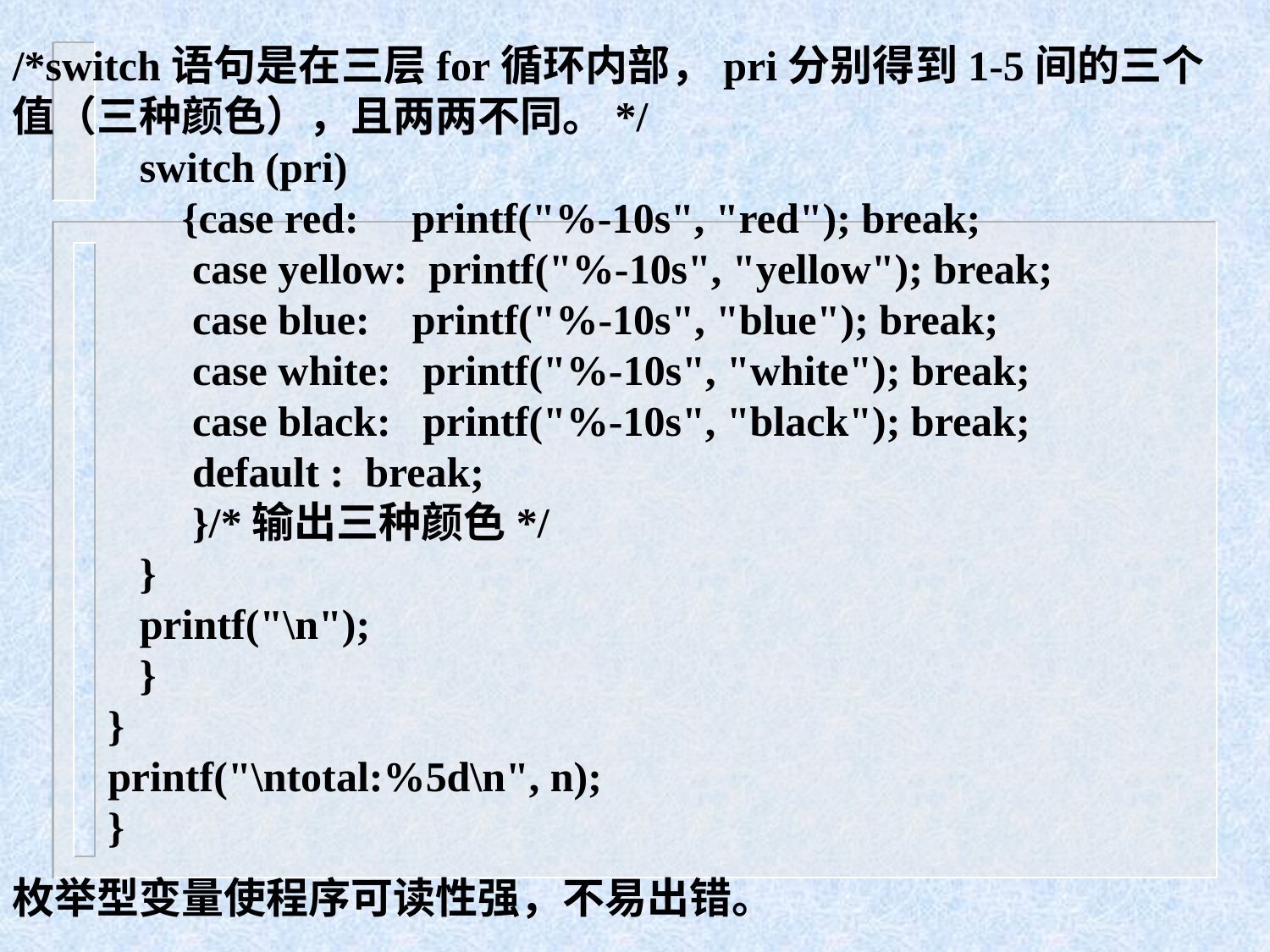

/*switch语句是在三层for循环内部，pri分别得到1-5间的三个值（三种颜色），且两两不同。*/
            switch (pri)
                {case red:     printf("%-10s", "red"); break;
                 case yellow:  printf("%-10s", "yellow"); break;
                 case blue:    printf("%-10s", "blue"); break;
                 case white:   printf("%-10s", "white"); break;
                 case black:   printf("%-10s", "black"); break;
                 default :  break;
                 }/*输出三种颜色*/
            }
            printf("\n");
            }
         }
         printf("\ntotal:%5d\n", n);
         }
枚举型变量使程序可读性强，不易出错。